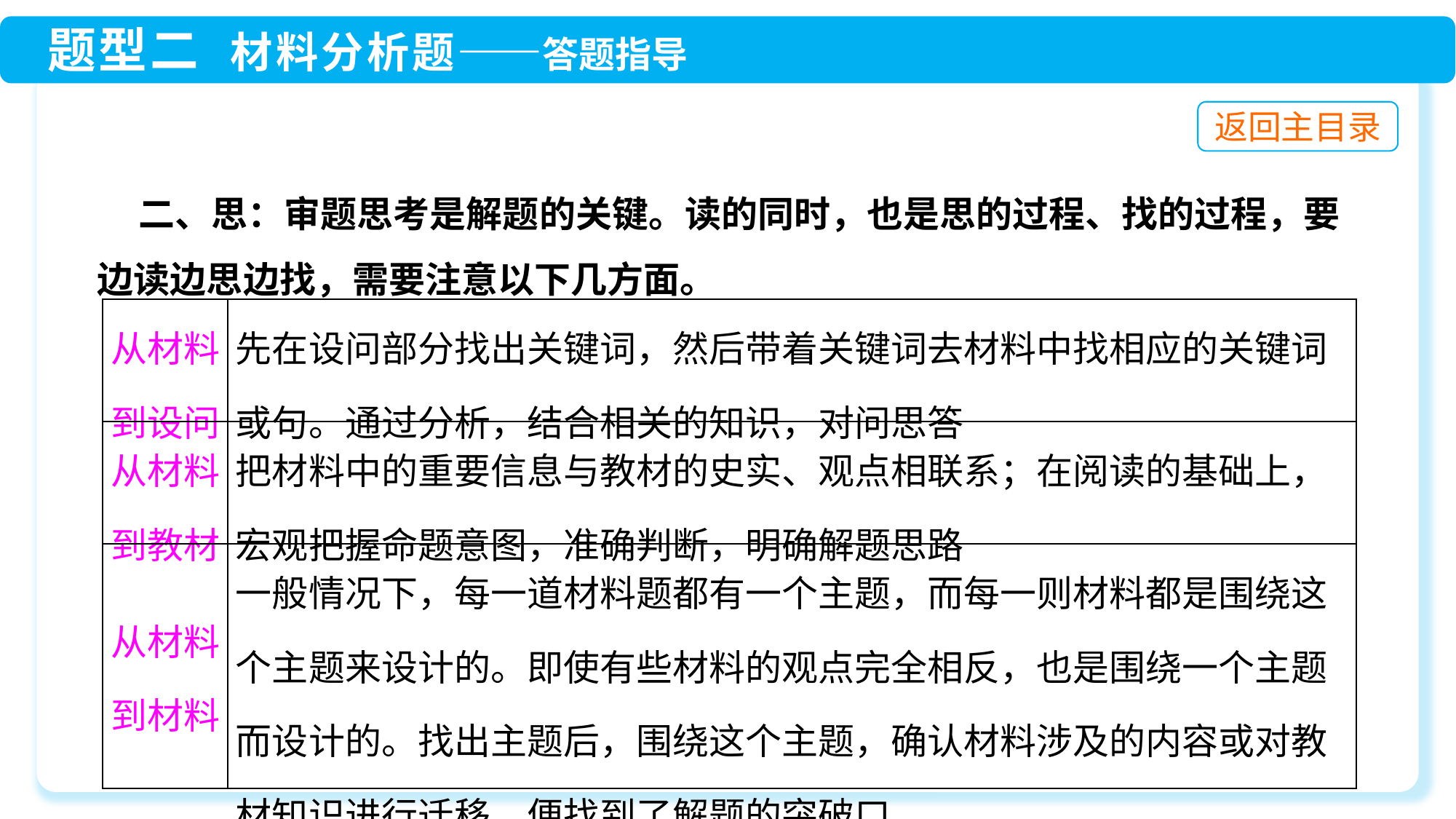

二、思：审题思考是解题的关键。读的同时，也是思的过程、找的过程，要边读边思边找，需要注意以下几方面。
| 从材料到设问 | 先在设问部分找出关键词，然后带着关键词去材料中找相应的关键词或句。通过分析，结合相关的知识，对问思答 |
| --- | --- |
| 从材料到教材 | 把材料中的重要信息与教材的史实、观点相联系；在阅读的基础上，宏观把握命题意图，准确判断，明确解题思路 |
| 从材料到材料 | 一般情况下，每一道材料题都有一个主题，而每一则材料都是围绕这个主题来设计的。即使有些材料的观点完全相反，也是围绕一个主题而设计的。找出主题后，围绕这个主题，确认材料涉及的内容或对教材知识进行迁移，便找到了解题的突破口 |